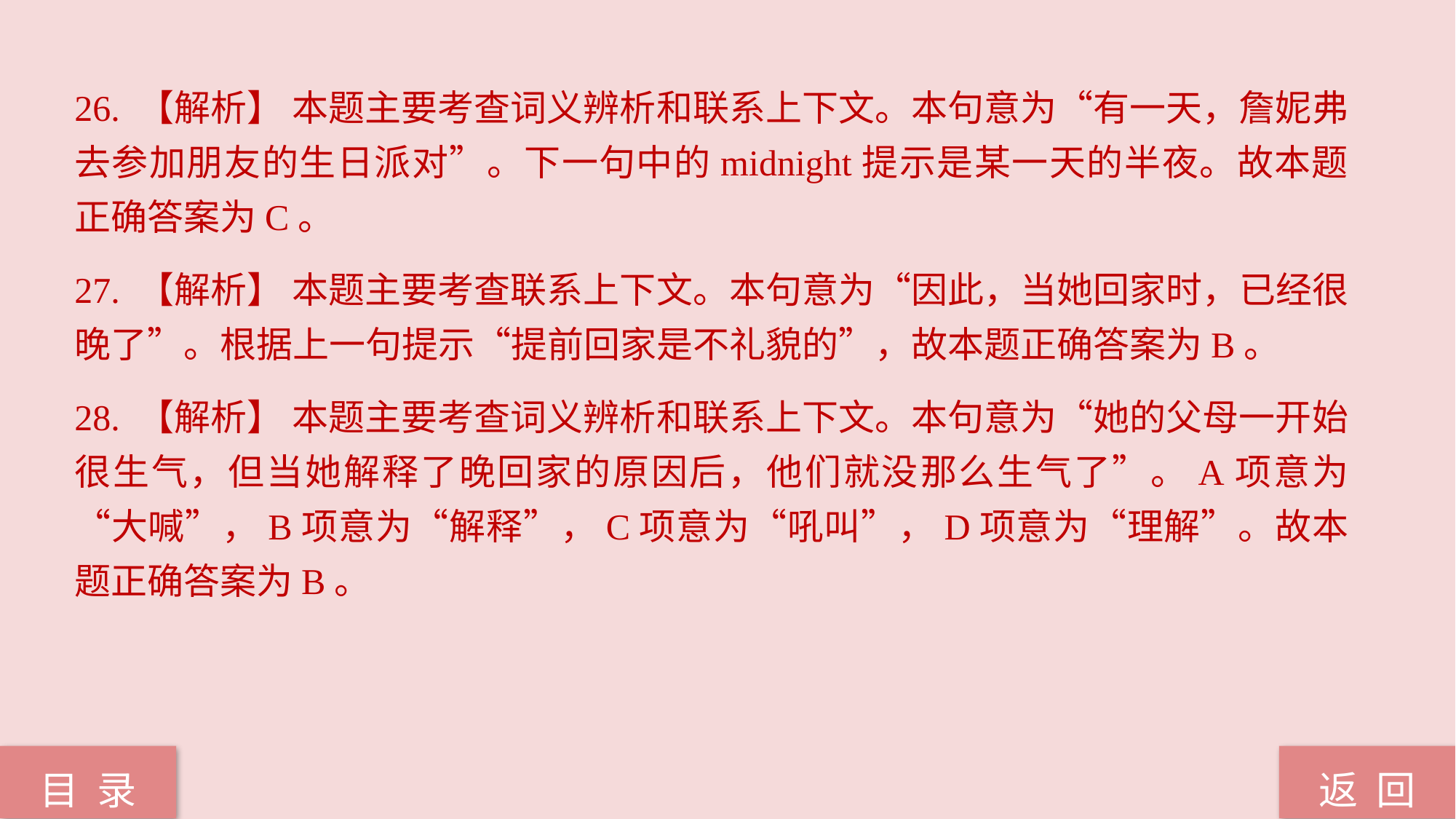

26. 【解析】 本题主要考查词义辨析和联系上下文。本句意为“有一天，詹妮弗去参加朋友的生日派对”。下一句中的midnight提示是某一天的半夜。故本题正确答案为C。
27. 【解析】 本题主要考查联系上下文。本句意为“因此，当她回家时，已经很晚了”。根据上一句提示“提前回家是不礼貌的”，故本题正确答案为B。
28. 【解析】 本题主要考查词义辨析和联系上下文。本句意为“她的父母一开始很生气，但当她解释了晚回家的原因后，他们就没那么生气了”。A项意为“大喊”，B项意为“解释”，C项意为“吼叫”，D项意为“理解”。故本题正确答案为B。
返  回